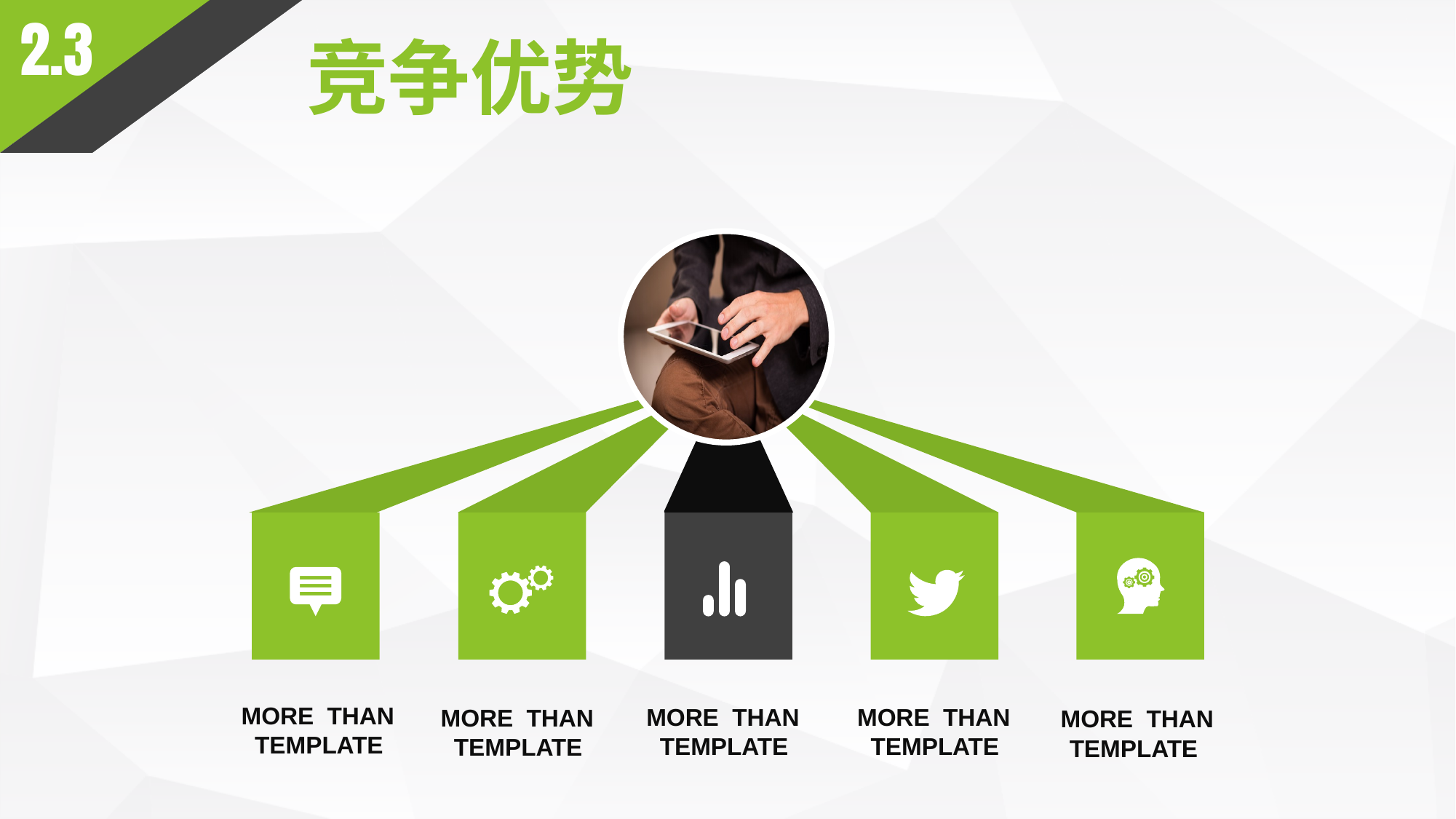

2.3
竞争优势

     MORE  THAN
       TEMPLATE

     MORE  THAN
       TEMPLATE
     MORE  THAN
       TEMPLATE
     MORE  THAN
       TEMPLATE

     MORE  THAN
       TEMPLATE